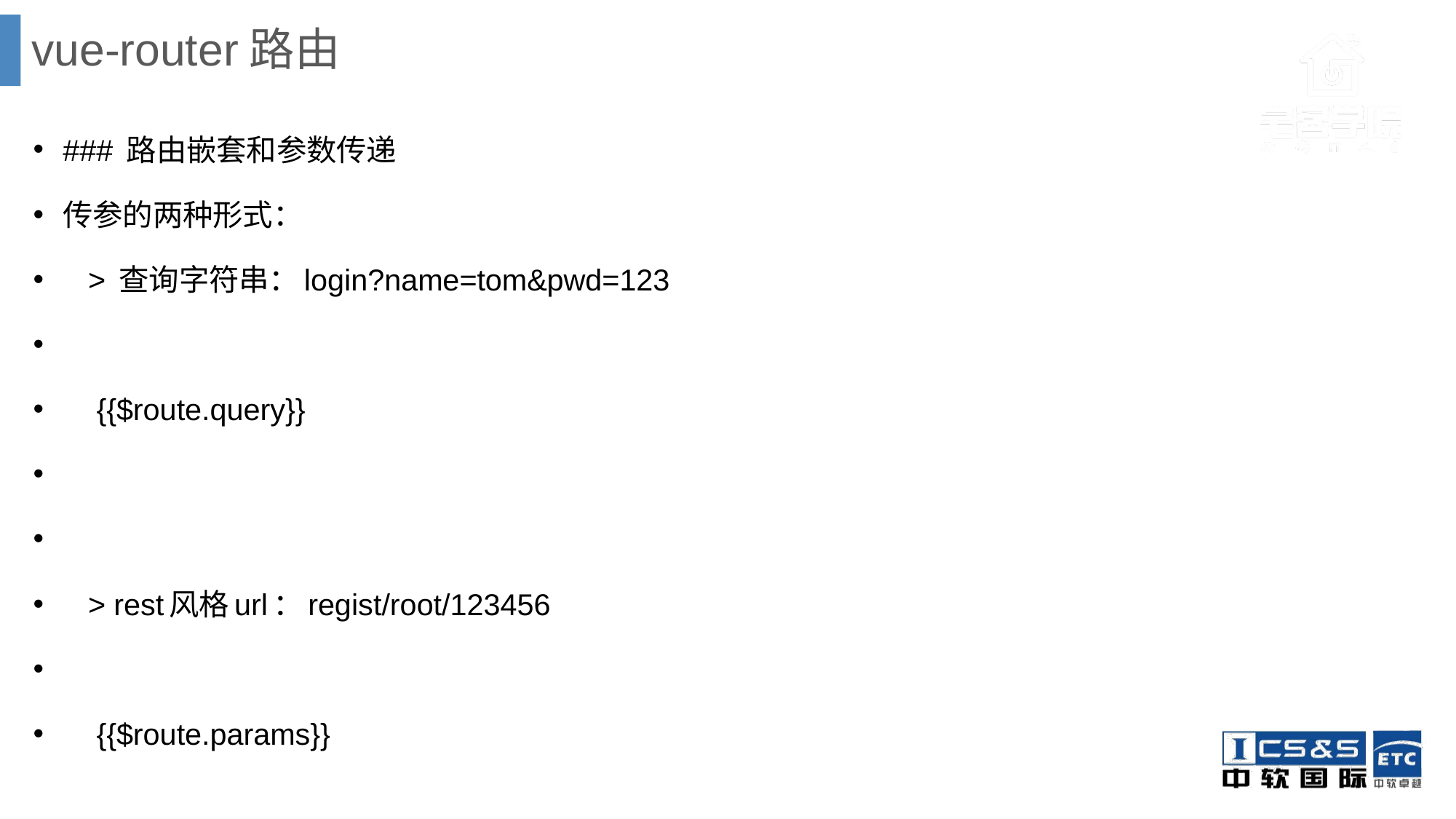

# vue-router路由
### 路由嵌套和参数传递
传参的两种形式：
   > 查询字符串：login?name=tom&pwd=123

    {{$route.query}}

   > rest风格url：regist/root/123456

    {{$route.params}}